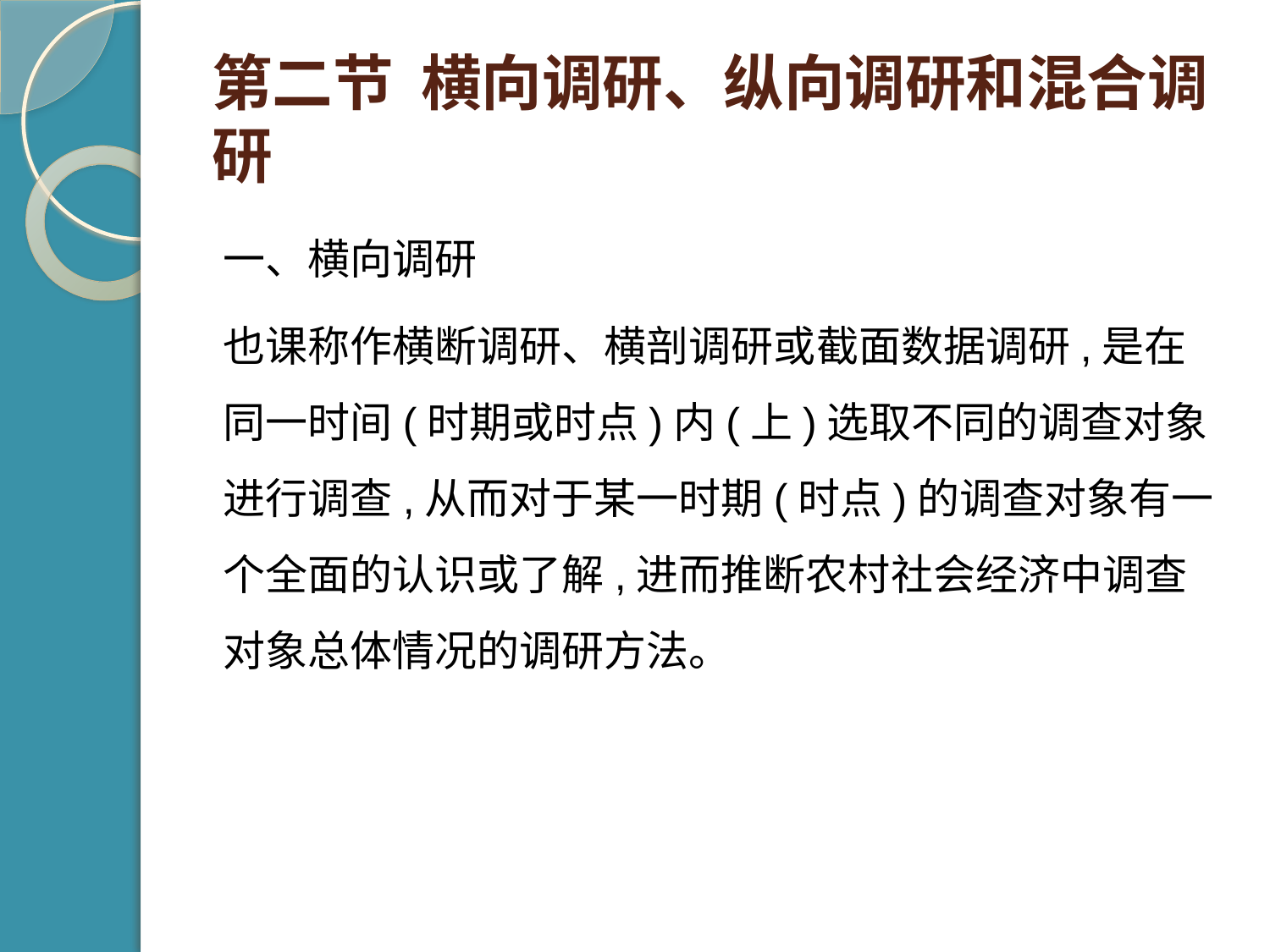

# 第二节  横向调研、纵向调研和混合调研
一、横向调研
也课称作横断调研、横剖调研或截面数据调研,是在同一时间(时期或时点)内(上)选取不同的调查对象进行调查,从而对于某一时期(时点)的调查对象有一个全面的认识或了解,进而推断农村社会经济中调查对象总体情况的调研方法。